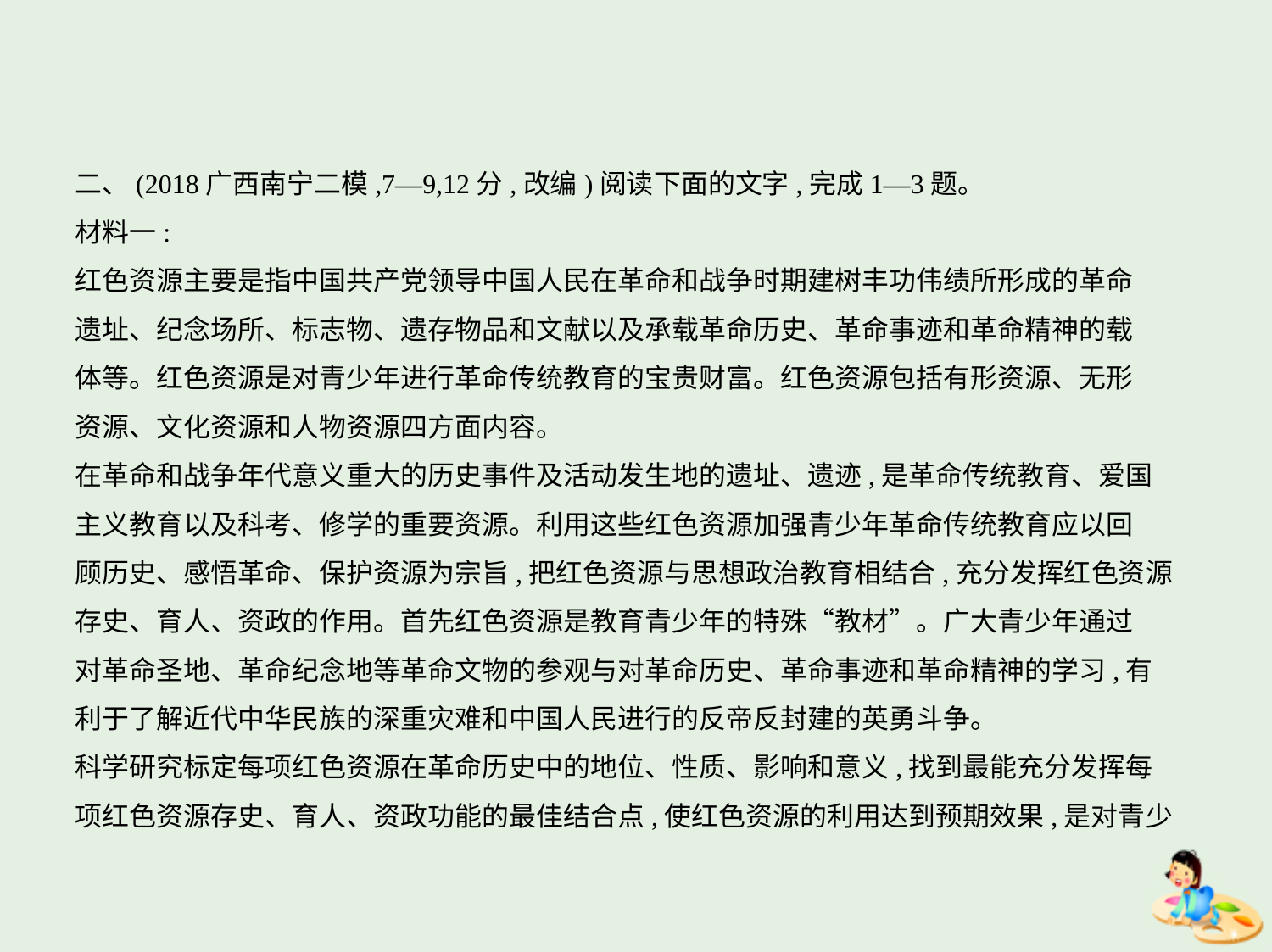

二、(2018广西南宁二模,7—9,12分,改编)阅读下面的文字,完成1—3题。
材料一:
红色资源主要是指中国共产党领导中国人民在革命和战争时期建树丰功伟绩所形成的革命
遗址、纪念场所、标志物、遗存物品和文献以及承载革命历史、革命事迹和革命精神的载
体等。红色资源是对青少年进行革命传统教育的宝贵财富。红色资源包括有形资源、无形
资源、文化资源和人物资源四方面内容。
在革命和战争年代意义重大的历史事件及活动发生地的遗址、遗迹,是革命传统教育、爱国
主义教育以及科考、修学的重要资源。利用这些红色资源加强青少年革命传统教育应以回
顾历史、感悟革命、保护资源为宗旨,把红色资源与思想政治教育相结合,充分发挥红色资源
存史、育人、资政的作用。首先红色资源是教育青少年的特殊“教材”。广大青少年通过
对革命圣地、革命纪念地等革命文物的参观与对革命历史、革命事迹和革命精神的学习,有
利于了解近代中华民族的深重灾难和中国人民进行的反帝反封建的英勇斗争。
科学研究标定每项红色资源在革命历史中的地位、性质、影响和意义,找到最能充分发挥每
项红色资源存史、育人、资政功能的最佳结合点,使红色资源的利用达到预期效果,是对青少